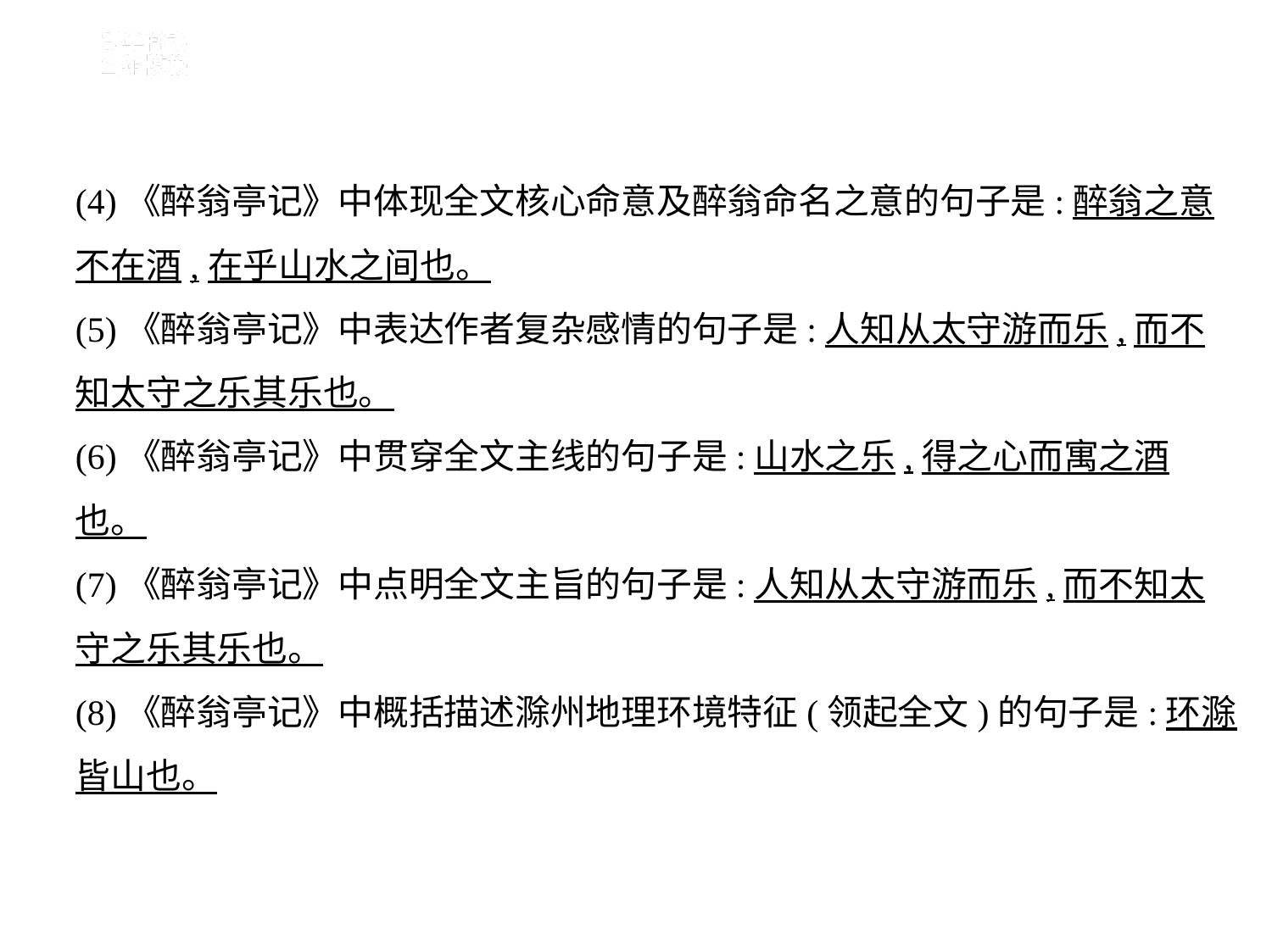

(4)《醉翁亭记》中体现全文核心命意及醉翁命名之意的句子是:醉翁之意
不在酒,在乎山水之间也。
(5)《醉翁亭记》中表达作者复杂感情的句子是:人知从太守游而乐,而不
知太守之乐其乐也。
(6)《醉翁亭记》中贯穿全文主线的句子是:山水之乐,得之心而寓之酒
也。
(7)《醉翁亭记》中点明全文主旨的句子是:人知从太守游而乐,而不知太
守之乐其乐也。
(8)《醉翁亭记》中概括描述滁州地理环境特征(领起全文)的句子是:环滁
皆山也。